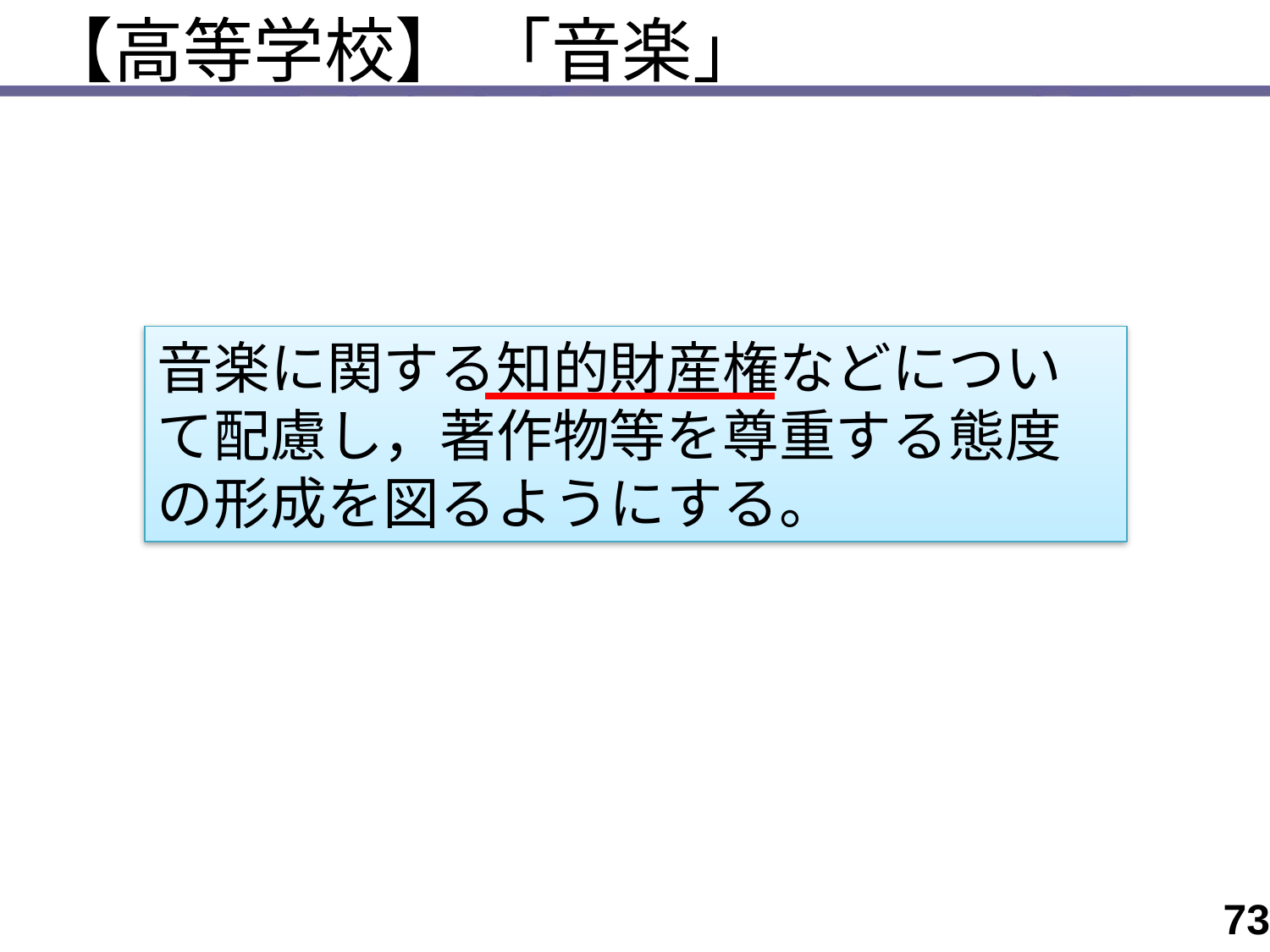

【高等学校】 「音楽」
音楽に関する知的財産権などについて配慮し，著作物等を尊重する態度の形成を図るようにする。
73